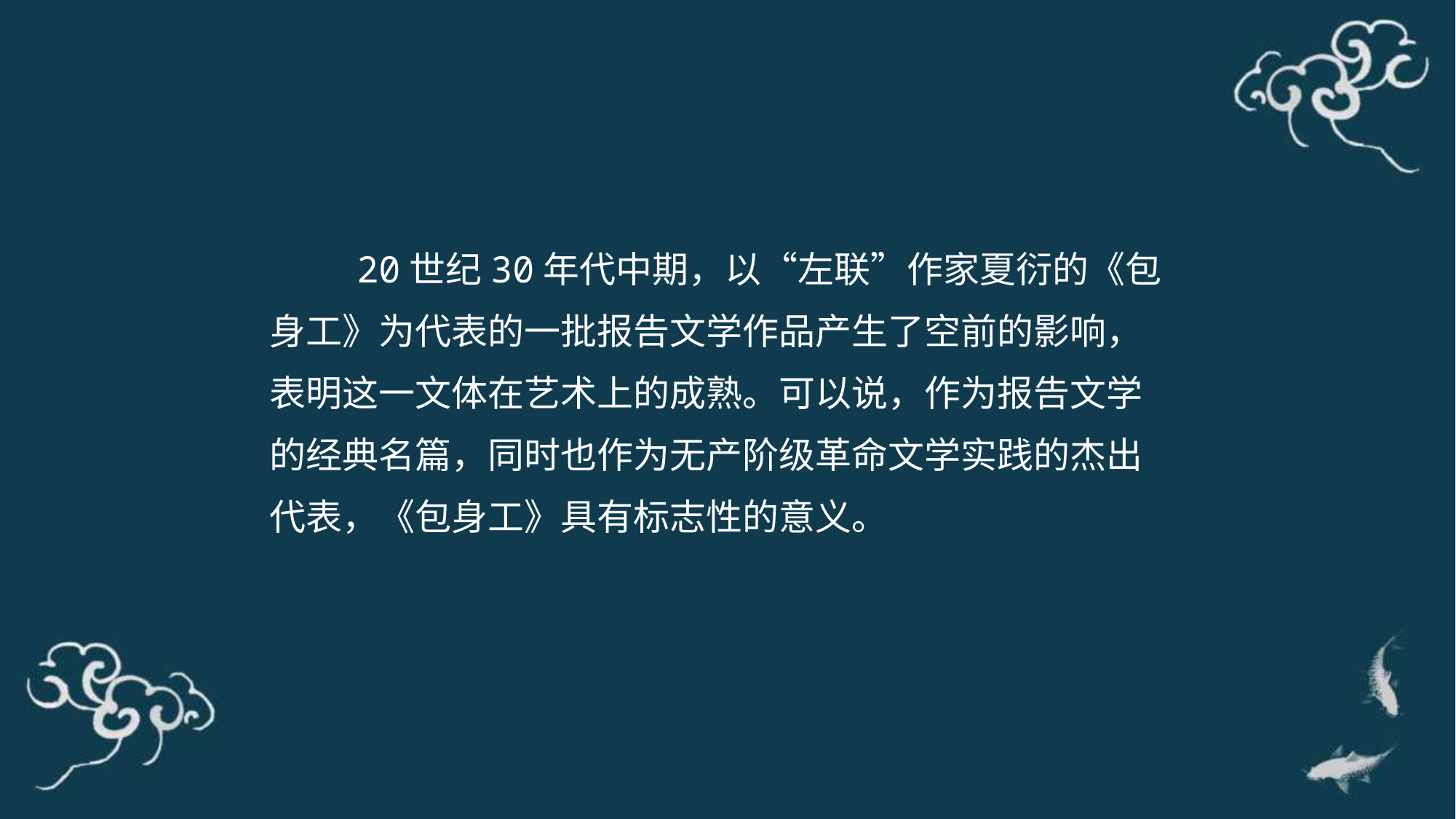

20世纪30年代中期，以“左联”作家夏衍的《包身工》为代表的一批报告文学作品产生了空前的影响，表明这一文体在艺术上的成熟。可以说，作为报告文学的经典名篇，同时也作为无产阶级革命文学实践的杰出代表，《包身工》具有标志性的意义。